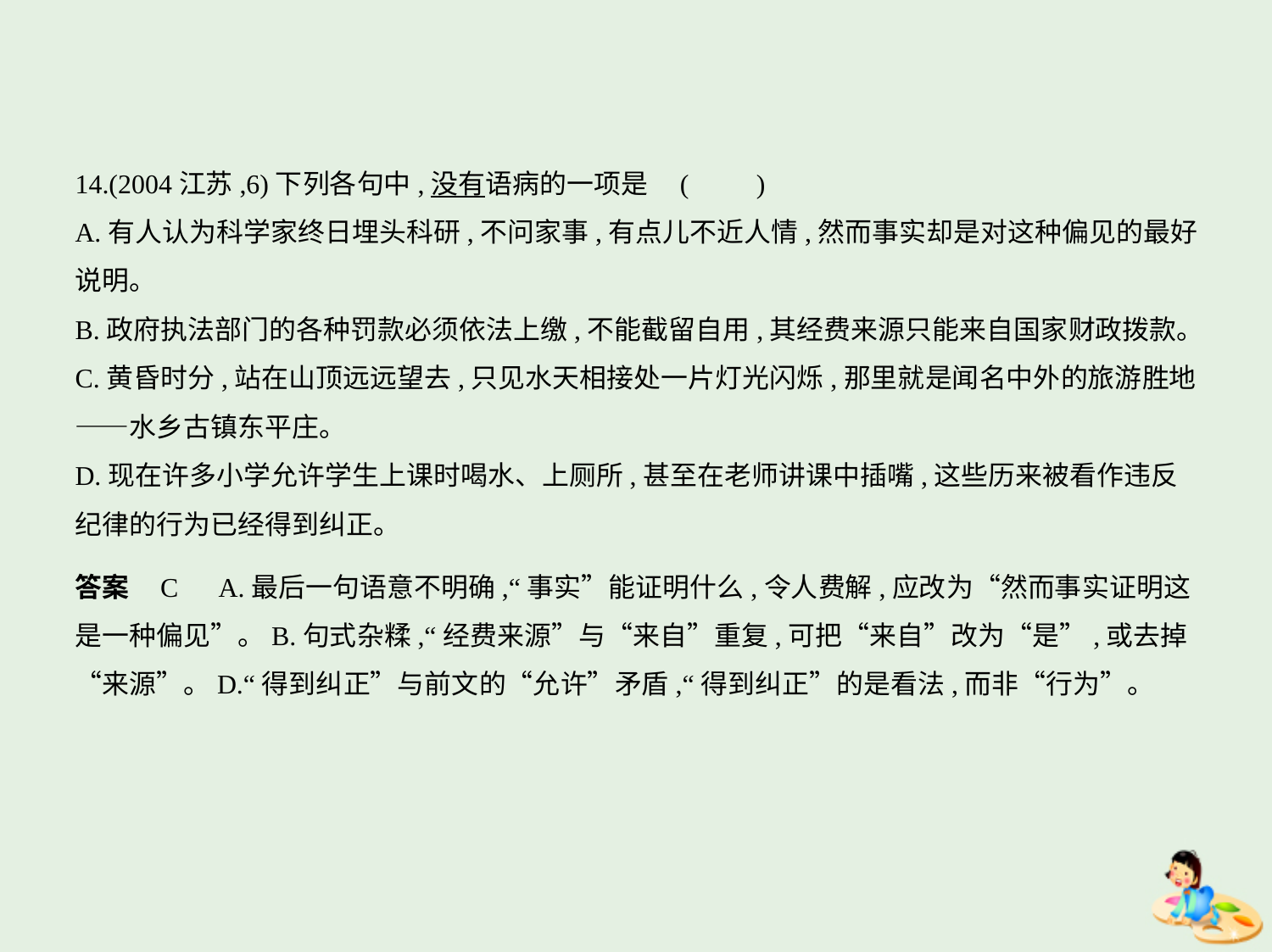

14.(2004江苏,6)下列各句中,没有语病的一项是 (　　)
A.有人认为科学家终日埋头科研,不问家事,有点儿不近人情,然而事实却是对这种偏见的最好
说明。
B.政府执法部门的各种罚款必须依法上缴,不能截留自用,其经费来源只能来自国家财政拨款。
C.黄昏时分,站在山顶远远望去,只见水天相接处一片灯光闪烁,那里就是闻名中外的旅游胜地
——水乡古镇东平庄。
D.现在许多小学允许学生上课时喝水、上厕所,甚至在老师讲课中插嘴,这些历来被看作违反
纪律的行为已经得到纠正。
答案    C　A.最后一句语意不明确,“事实”能证明什么,令人费解,应改为“然而事实证明这
是一种偏见”。B.句式杂糅,“经费来源”与“来自”重复,可把“来自”改为“是”,或去掉
“来源”。D.“得到纠正”与前文的“允许”矛盾,“得到纠正”的是看法,而非“行为”。